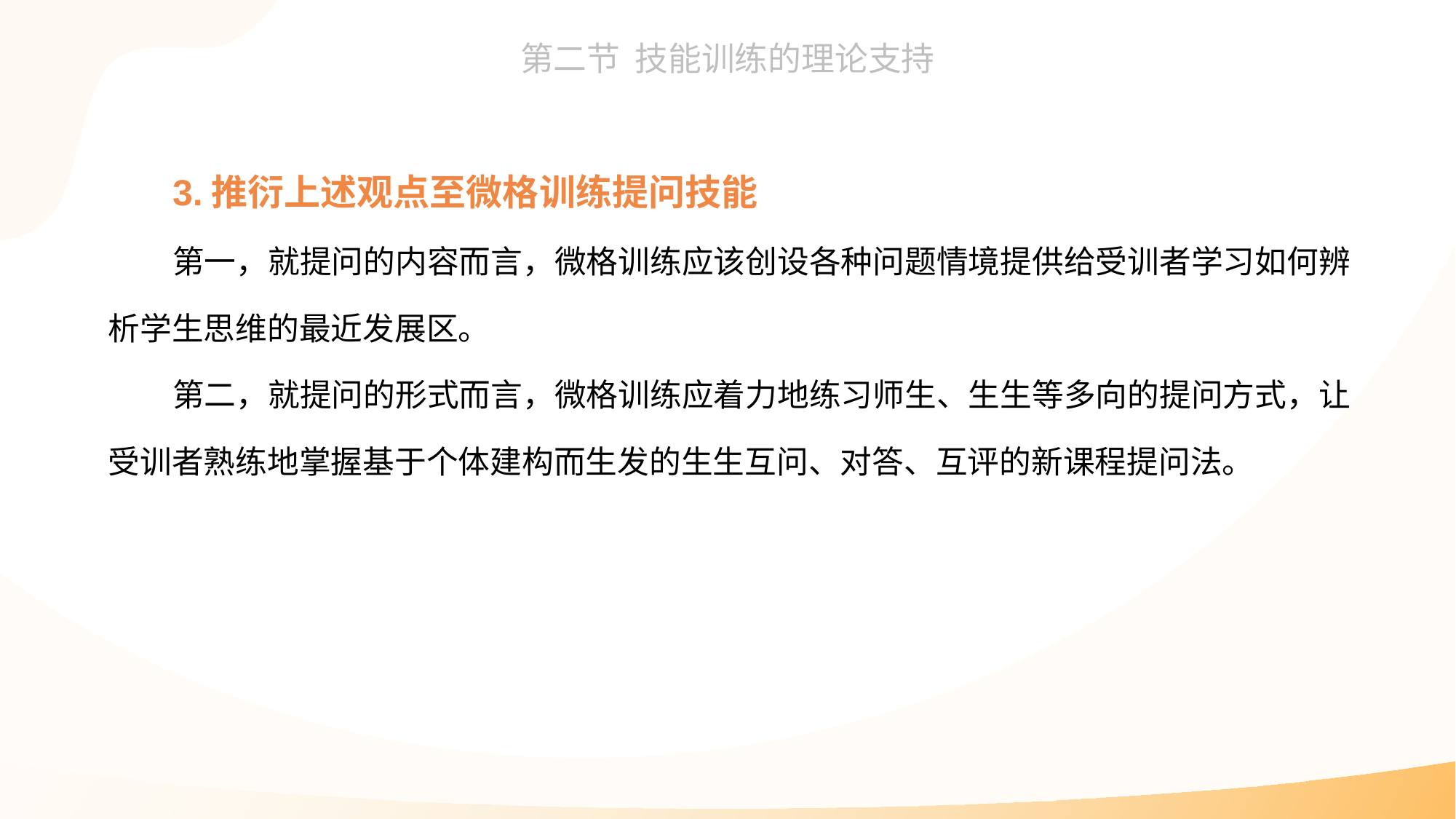

3.推衍上述观点至微格训练提问技能
第一，就提问的内容而言，微格训练应该创设各种问题情境提供给受训者学习如何辨析学生思维的最近发展区。
第二，就提问的形式而言，微格训练应着力地练习师生、生生等多向的提问方式，让受训者熟练地掌握基于个体建构而生发的生生互问、对答、互评的新课程提问法。